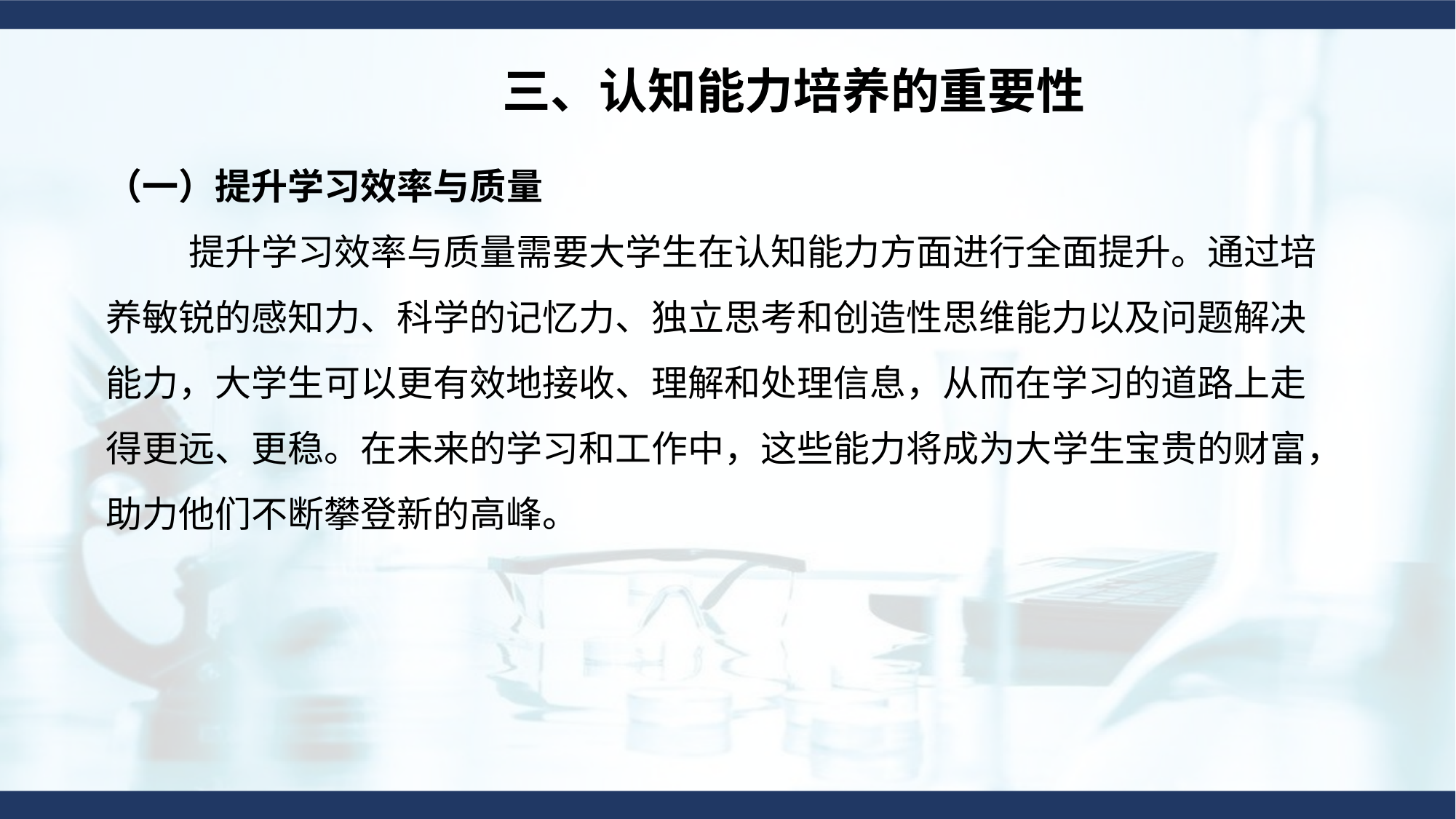

三、认知能力培养的重要性
（一）提升学习效率与质量
提升学习效率与质量需要大学生在认知能力方面进行全面提升。通过培养敏锐的感知力、科学的记忆力、独立思考和创造性思维能力以及问题解决能力，大学生可以更有效地接收、理解和处理信息，从而在学习的道路上走得更远、更稳。在未来的学习和工作中，这些能力将成为大学生宝贵的财富，助力他们不断攀登新的高峰。